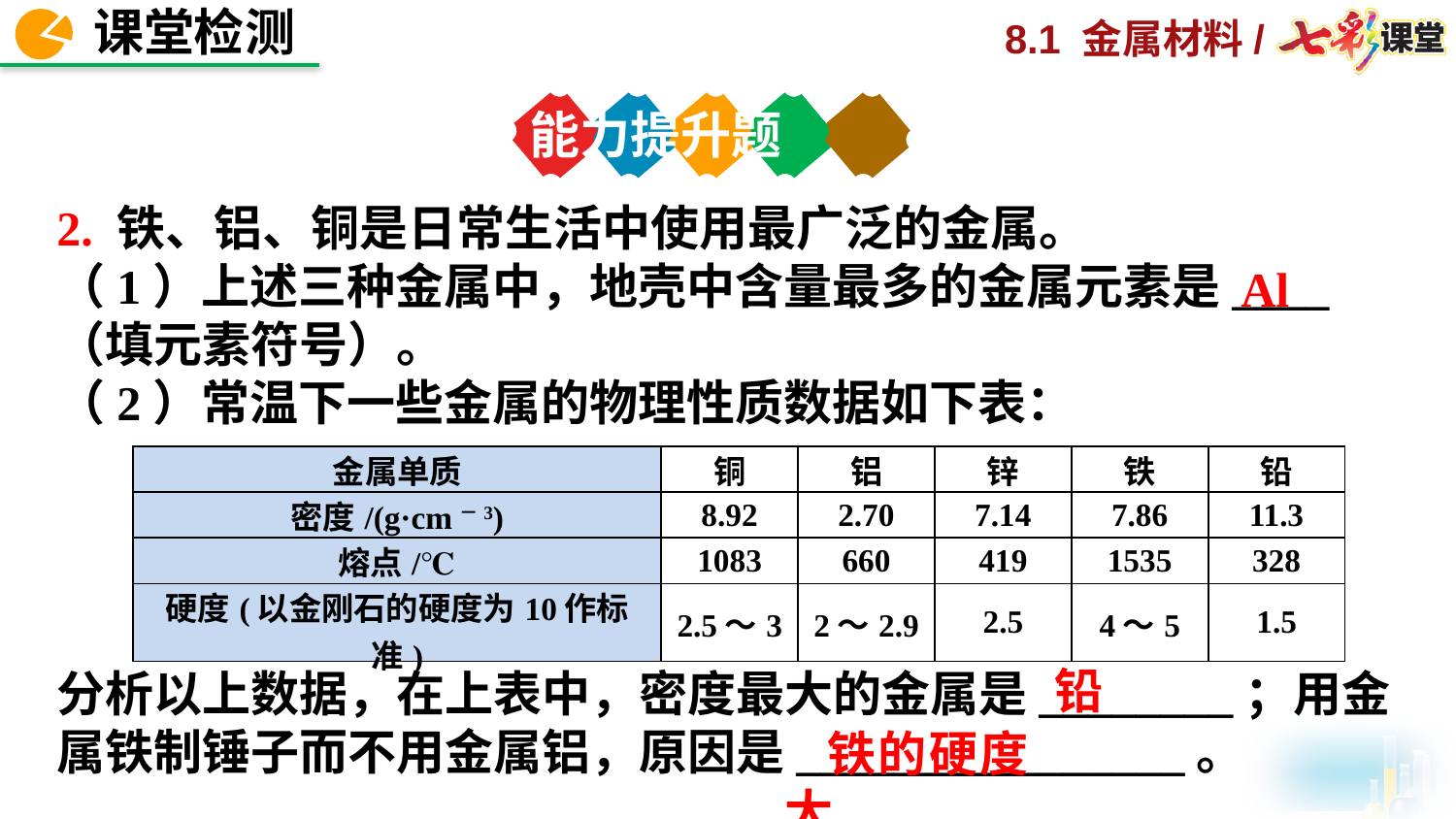

能力提升题

2. 铁、铝、铜是日常生活中使用最广泛的金属。
（1）上述三种金属中，地壳中含量最多的金属元素是____（填元素符号）。
（2）常温下一些金属的物理性质数据如下表：

分析以上数据，在上表中，密度最大的金属是________；用金属铁制锤子而不用金属铝，原因是________________。
Al
| 金属单质 | 铜 | 铝 | 锌 | 铁 | 铅 |
| --- | --- | --- | --- | --- | --- |
| 密度/(g·cm－3) | 8.92 | 2.70 | 7.14 | 7.86 | 11.3 |
| 熔点/℃ | 1083 | 660 | 419 | 1535 | 328 |
| 硬度(以金刚石的硬度为10作标准) | 2.5～3 | 2～2.9 | 2.5 | 4～5 | 1.5 |
铅
铁的硬度大